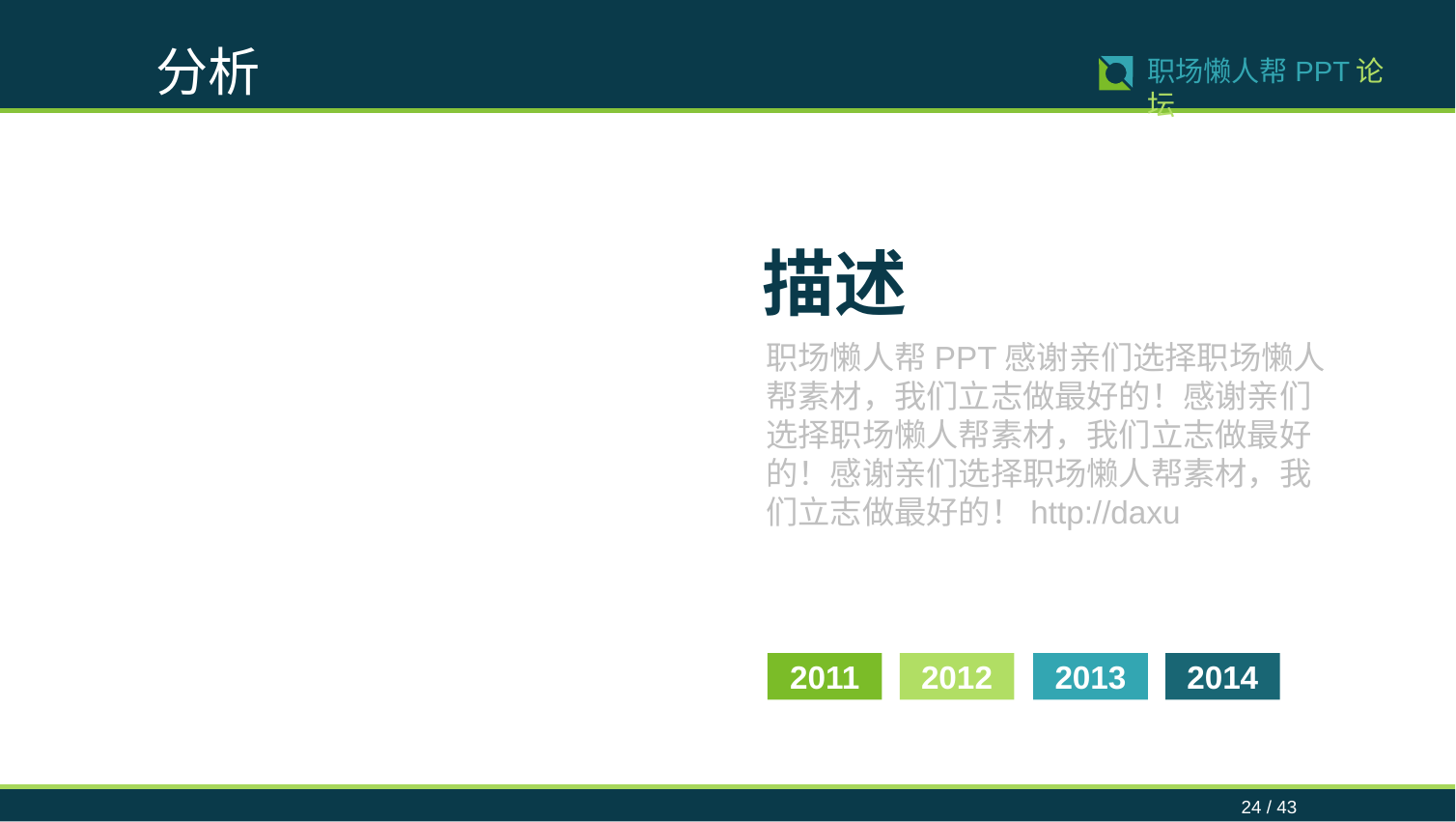

分析

24 / 43

职场懒人帮PPT论坛
描述
12%
职场懒人帮PPT感谢亲们选择职场懒人帮素材，我们立志做最好的！感谢亲们选择职场懒人帮素材，我们立志做最好的！感谢亲们选择职场懒人帮素材，我们立志做最好的！http://daxu
14%
62%
32%
2011
2012
2013
2014